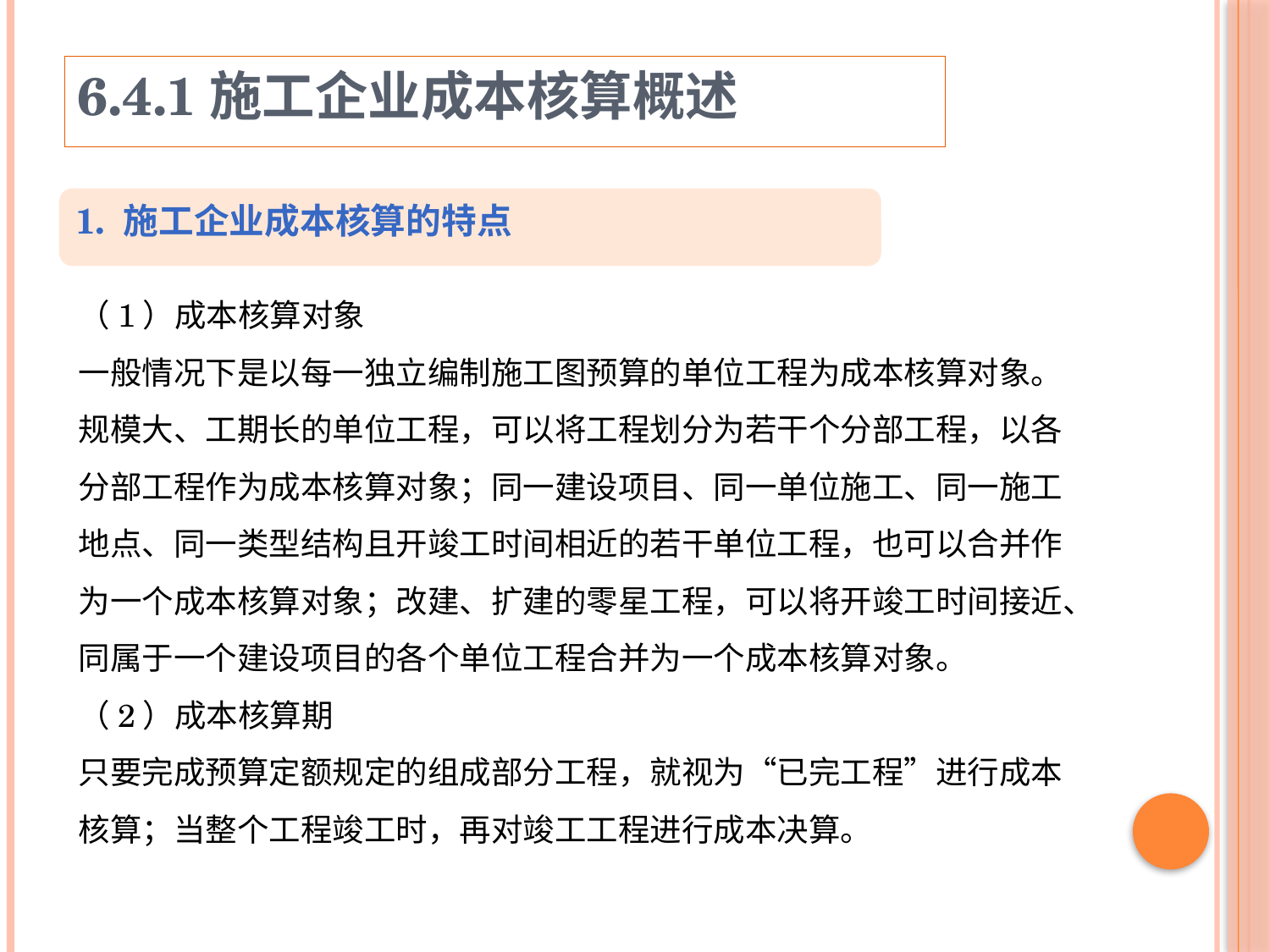

6.4.1施工企业成本核算概述
1. 施工企业成本核算的特点
（1）成本核算对象
一般情况下是以每一独立编制施工图预算的单位工程为成本核算对象。规模大、工期长的单位工程，可以将工程划分为若干个分部工程，以各分部工程作为成本核算对象；同一建设项目、同一单位施工、同一施工地点、同一类型结构且开竣工时间相近的若干单位工程，也可以合并作为一个成本核算对象；改建、扩建的零星工程，可以将开竣工时间接近、同属于一个建设项目的各个单位工程合并为一个成本核算对象。
（2）成本核算期
只要完成预算定额规定的组成部分工程，就视为“已完工程”进行成本核算；当整个工程竣工时，再对竣工工程进行成本决算。